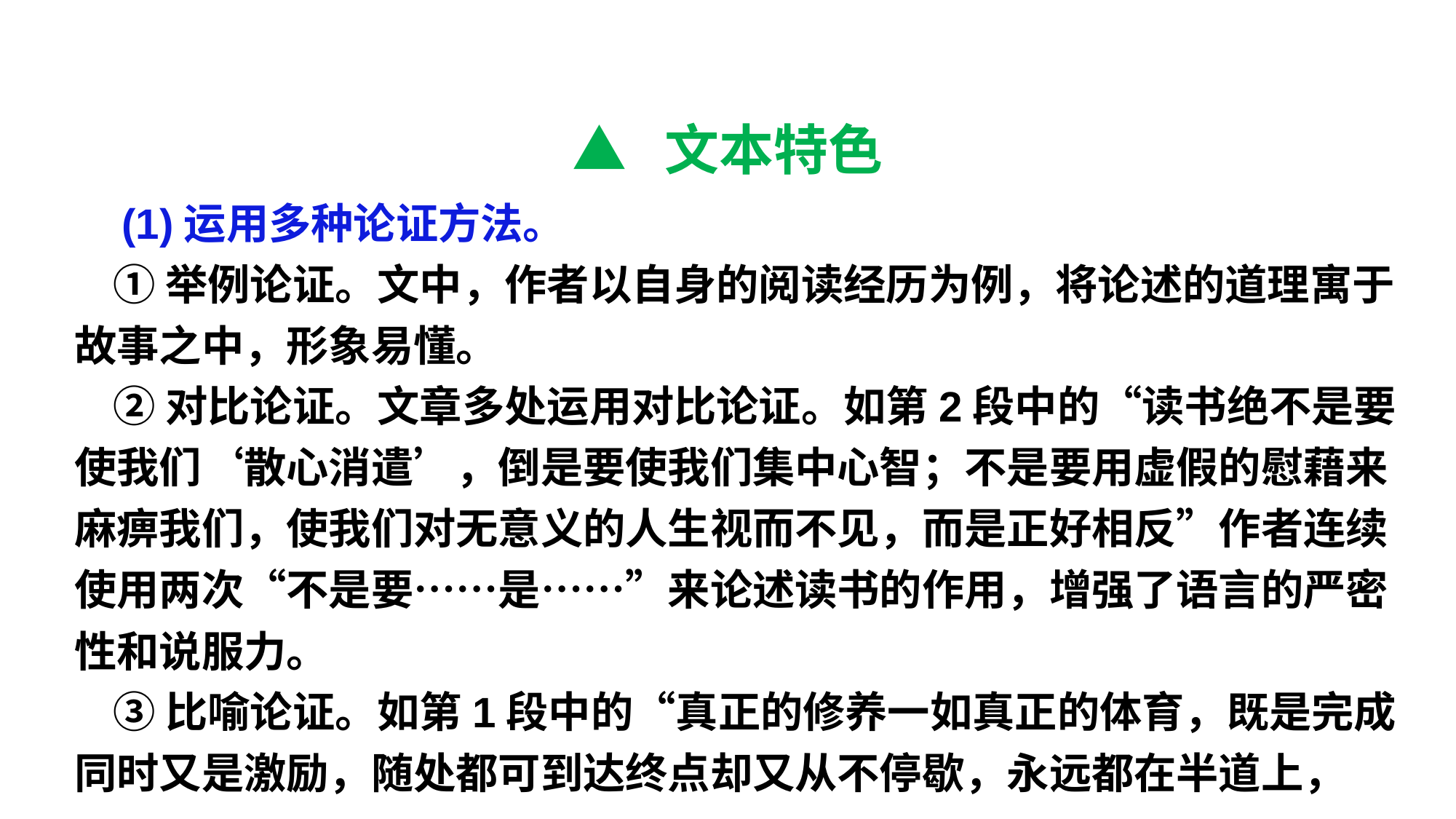

▲  文本特色
    (1)运用多种论证方法。
    ①举例论证。文中，作者以自身的阅读经历为例，将论述的道理寓于故事之中，形象易懂。
    ②对比论证。文章多处运用对比论证。如第2段中的“读书绝不是要使我们‘散心消遣’，倒是要使我们集中心智；不是要用虚假的慰藉来麻痹我们，使我们对无意义的人生视而不见，而是正好相反”作者连续使用两次“不是要……是……”来论述读书的作用，增强了语言的严密性和说服力。
    ③比喻论证。如第1段中的“真正的修养一如真正的体育，既是完成同时又是激励，随处都可到达终点却又从不停歇，永远都在半道上，